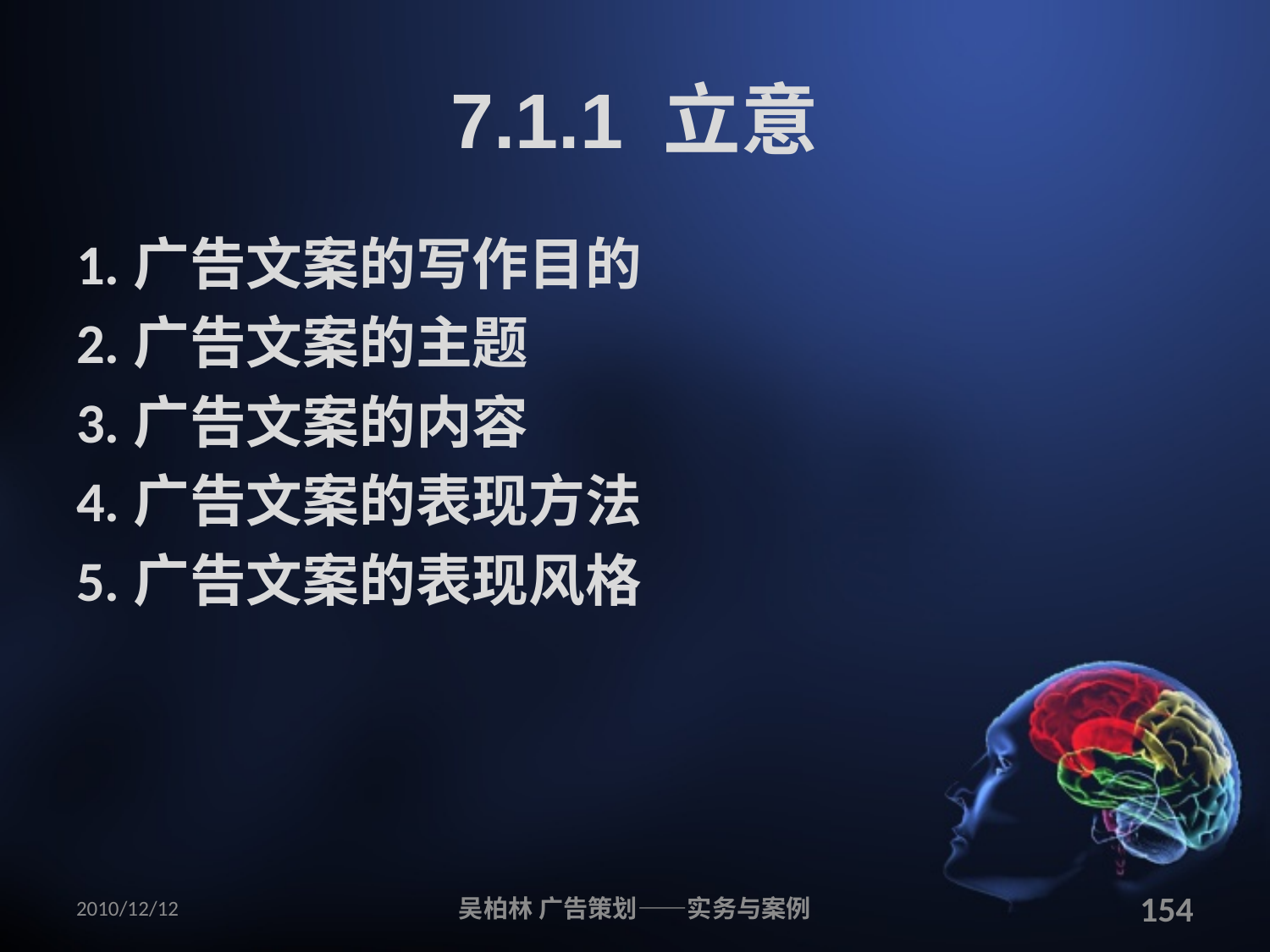

# 7.1.1 立意
1.广告文案的写作目的
2.广告文案的主题
3.广告文案的内容
4.广告文案的表现方法
5.广告文案的表现风格
2010/12/12
吴柏林 广告策划——实务与案例
154